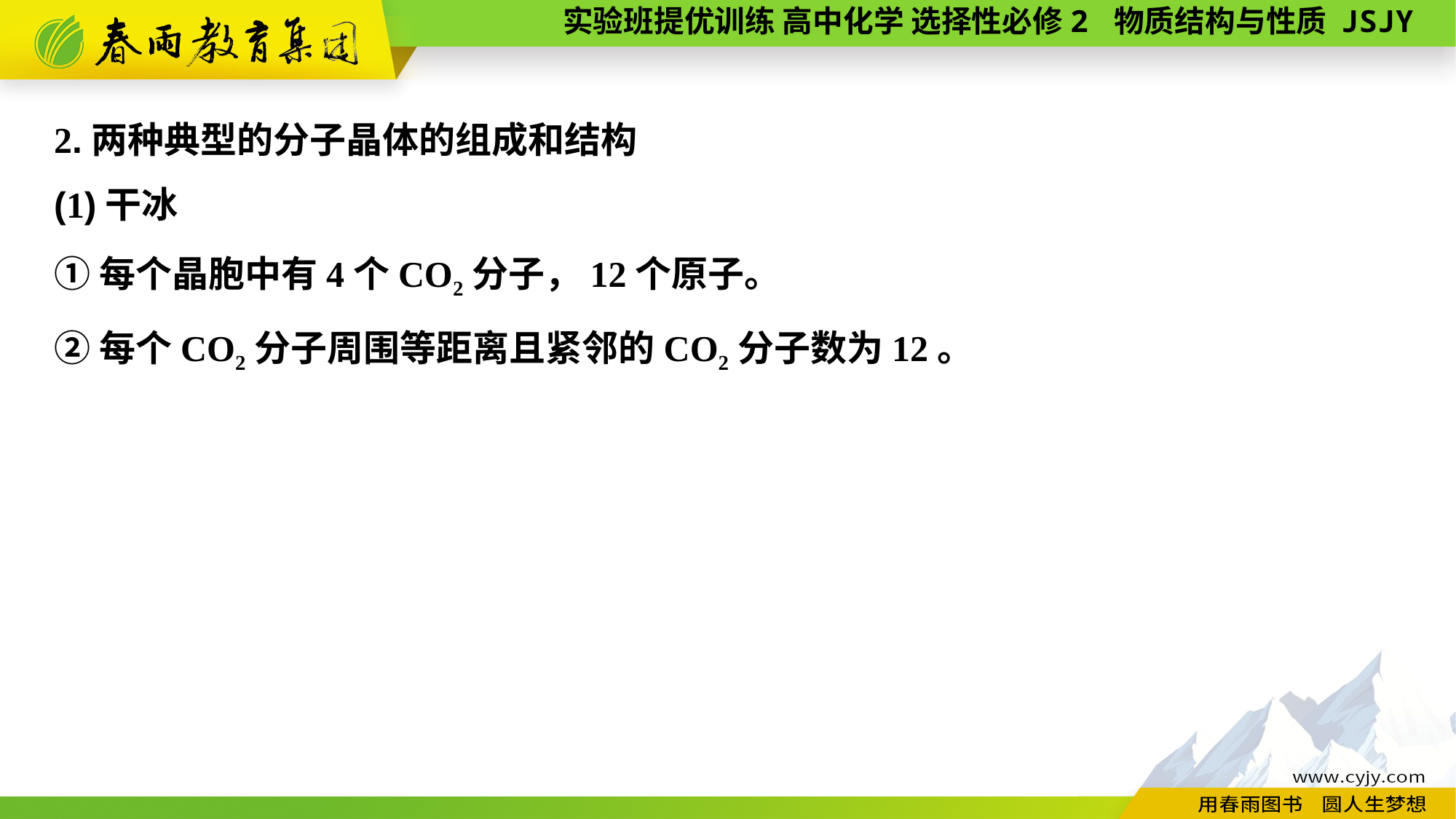

2.两种典型的分子晶体的组成和结构
(1)干冰
①每个晶胞中有4个CO2分子，12个原子。
②每个CO2分子周围等距离且紧邻的CO2分子数为12。